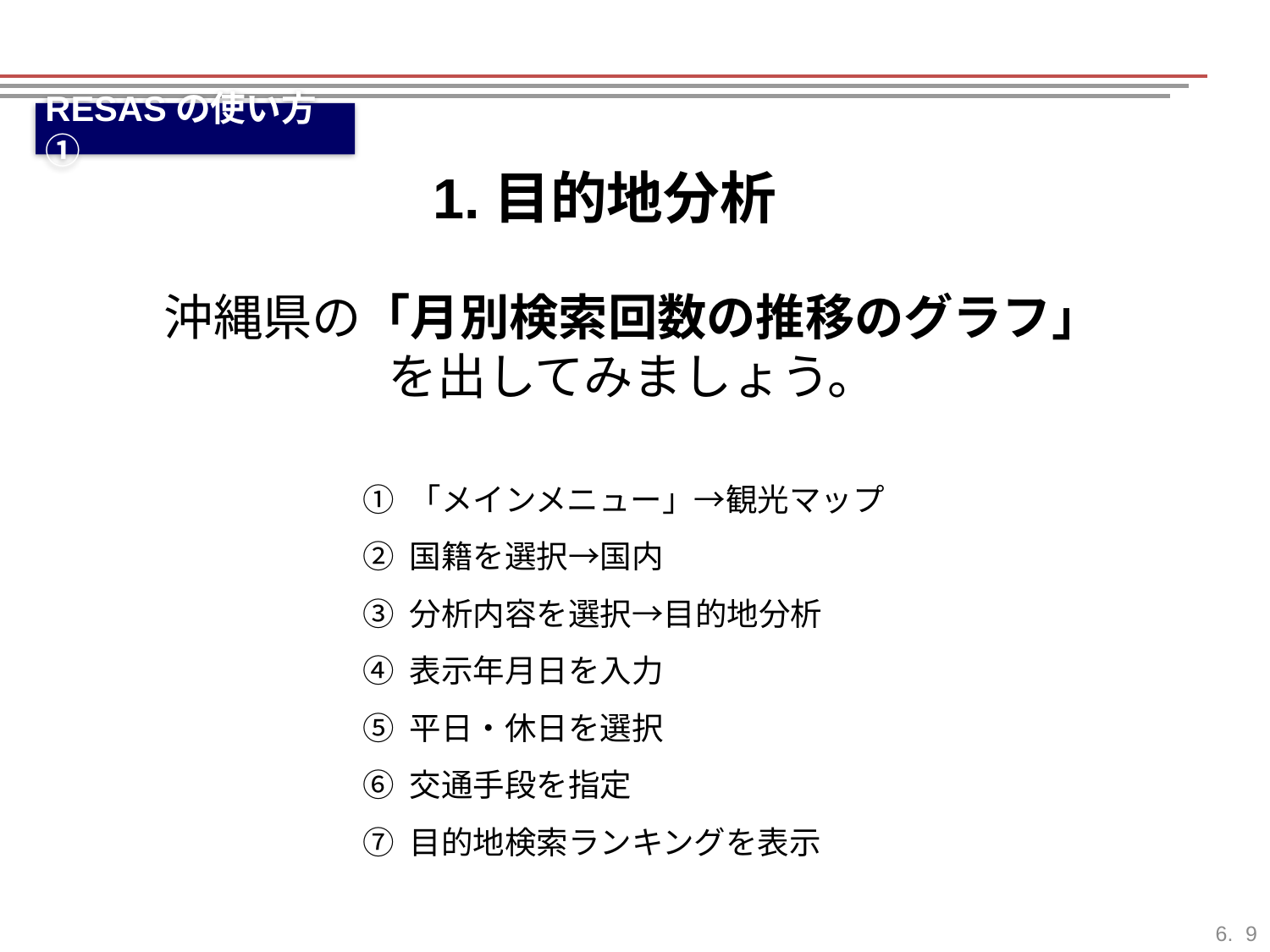

RESASの使い方①
1.目的地分析
沖縄県の「月別検索回数の推移のグラフ」
を出してみましょう。
① 「メインメニュー」→観光マップ
② 国籍を選択→国内
③ 分析内容を選択→目的地分析
④ 表示年月日を入力
⑤ 平日・休日を選択
⑥ 交通手段を指定
⑦ 目的地検索ランキングを表示
9